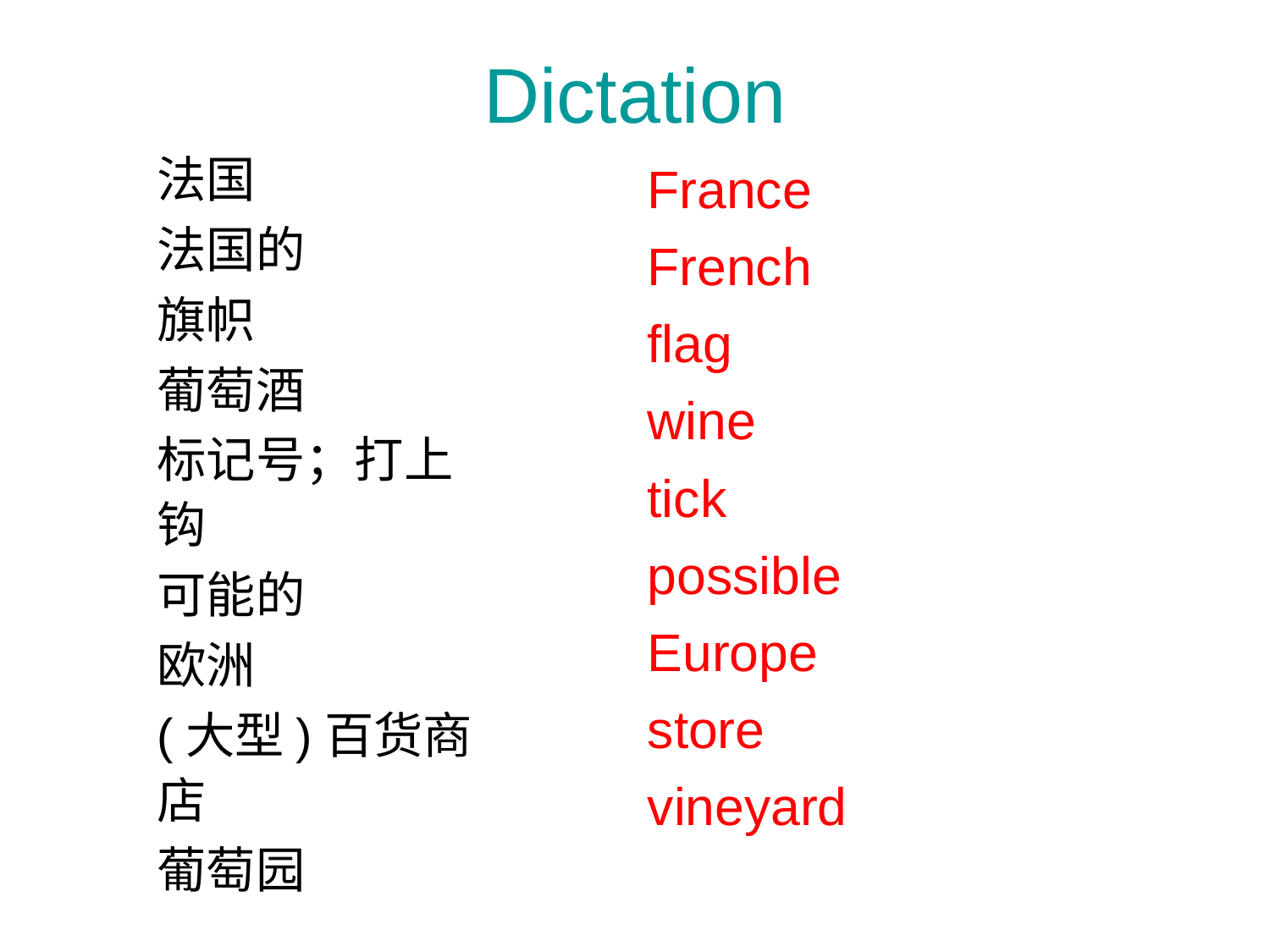

# Dictation
法国
法国的
旗帜
葡萄酒
标记号；打上钩
可能的
欧洲
(大型)百货商店
葡萄园
France
French
flag
wine
tick
possible
Europe
store
vineyard